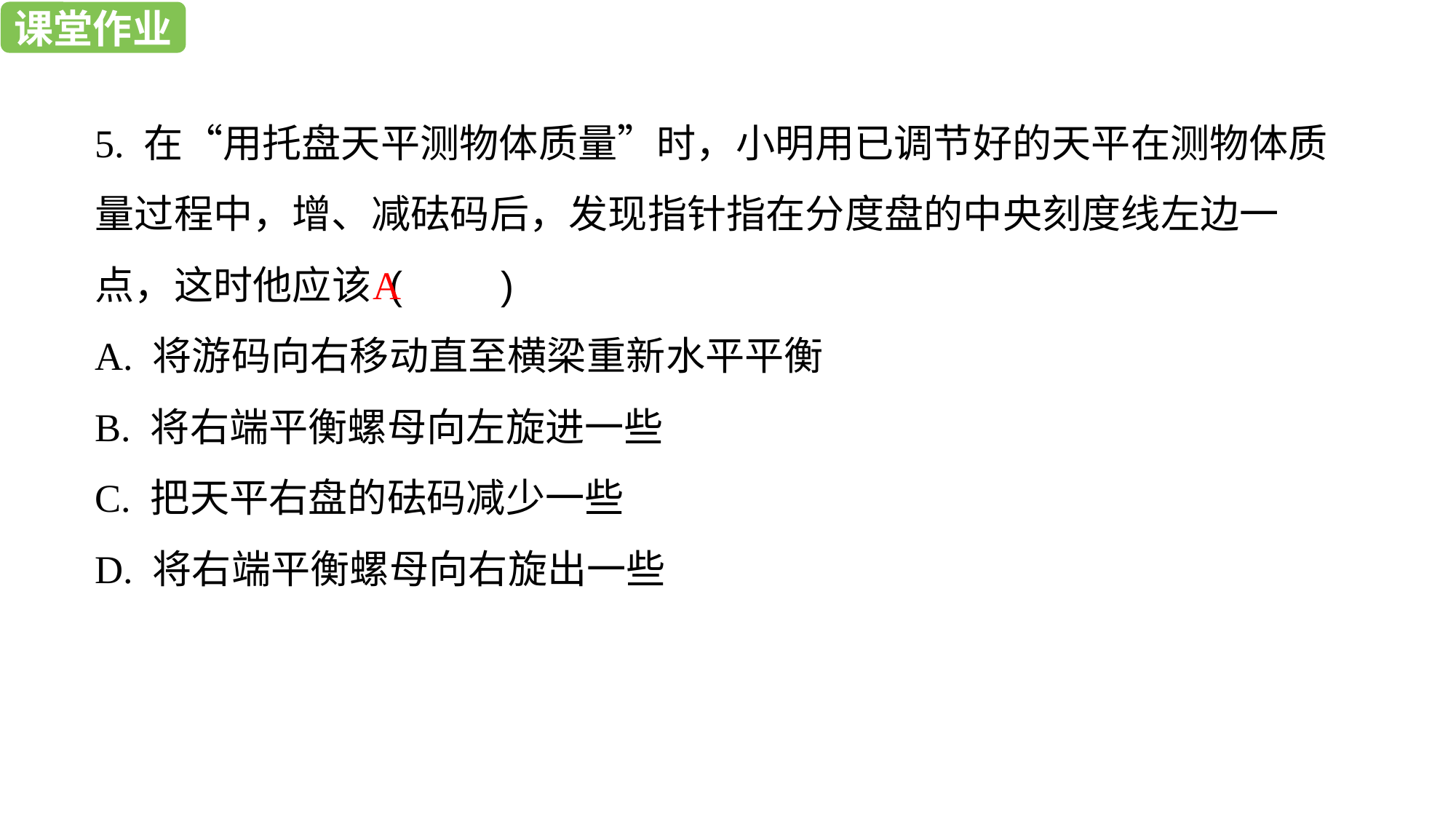

课堂作业
课堂作业
5. 在“用托盘天平测物体质量”时，小明用已调节好的天平在测物体质量过程中，增、减砝码后，发现指针指在分度盘的中央刻度线左边一点，这时他应该 (         )
A. 将游码向右移动直至横梁重新水平平衡
B. 将右端平衡螺母向左旋进一些
C. 把天平右盘的砝码减少一些
D. 将右端平衡螺母向右旋出一些
A